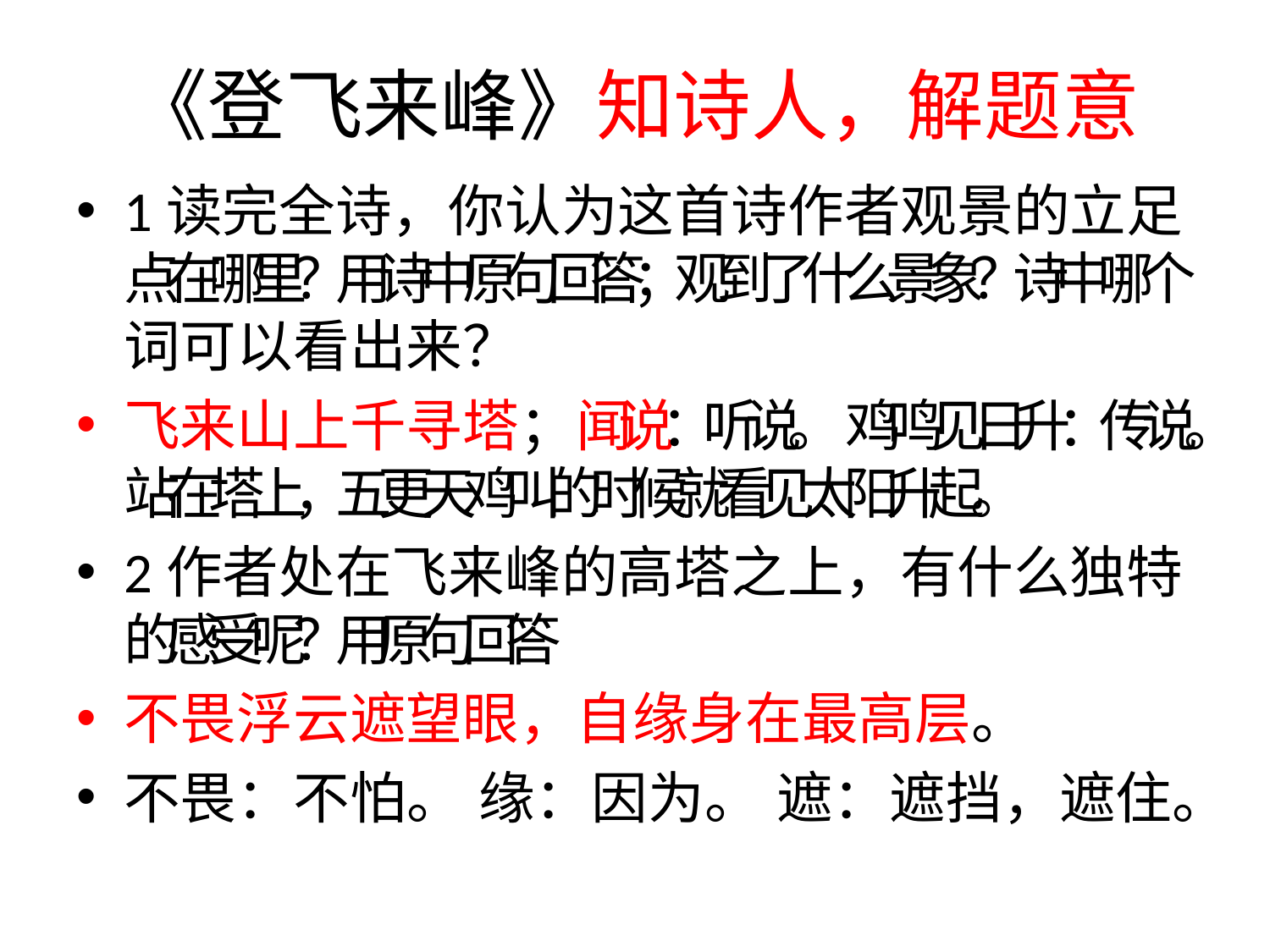

# 《登飞来峰》知诗人，解题意
1读完全诗，你认为这首诗作者观景的立足点在哪里？用诗中原句回答；观到了什么景象？诗中哪个词可以看出来？
飞来山上千寻塔；闻说：听说。 鸡鸣见日升：传说。站在塔上，五更天鸡叫的时候就看见太阳升起。
2作者处在飞来峰的高塔之上，有什么独特的感受呢？用原句回答
不畏浮云遮望眼，自缘身在最高层。
不畏：不怕。 缘：因为。 遮：遮挡，遮住。